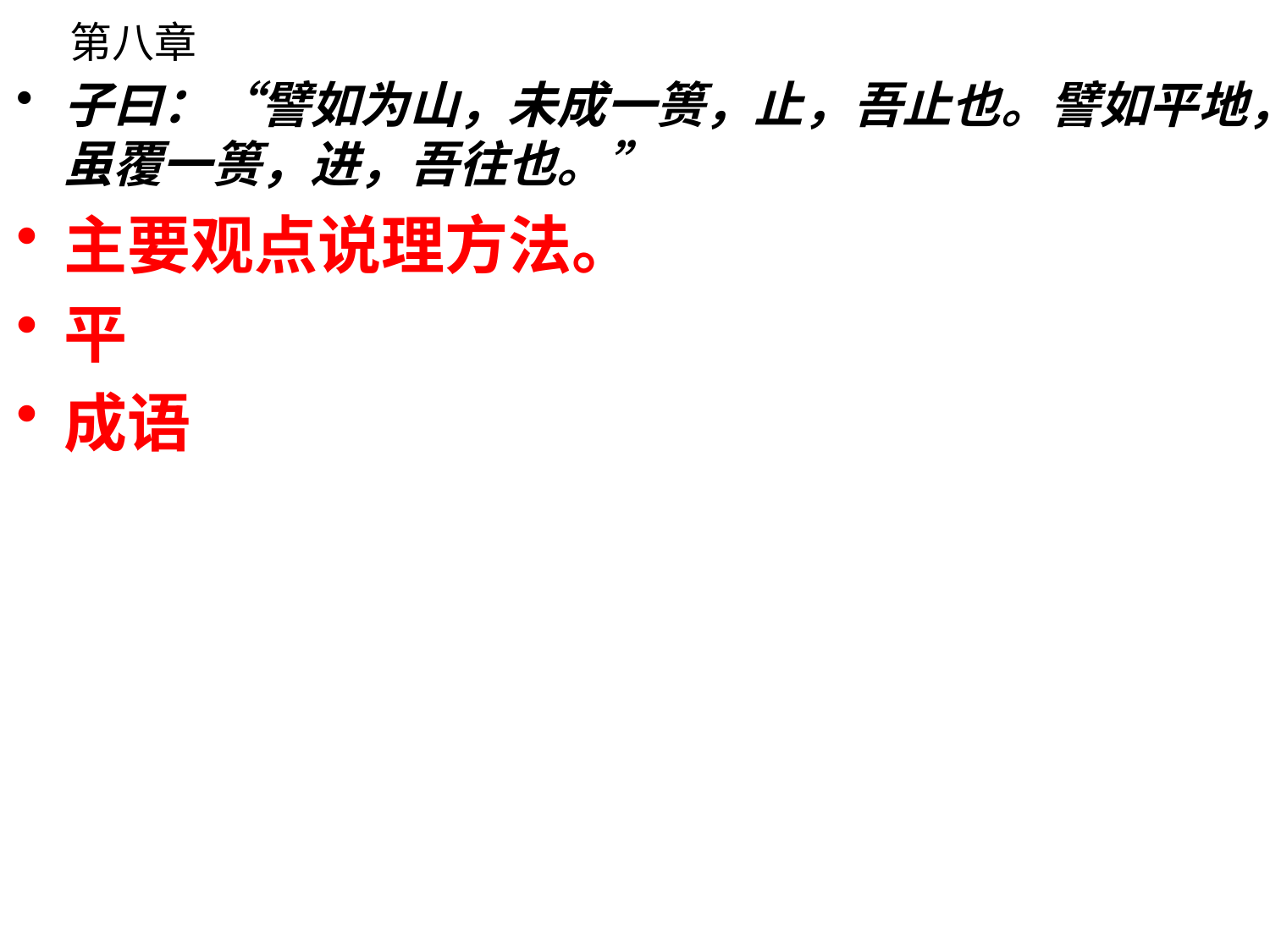

# 第八章
子曰：“譬如为山，未成一篑，止，吾止也。譬如平地，虽覆一篑，进，吾往也。”
主要观点说理方法。
平
成语